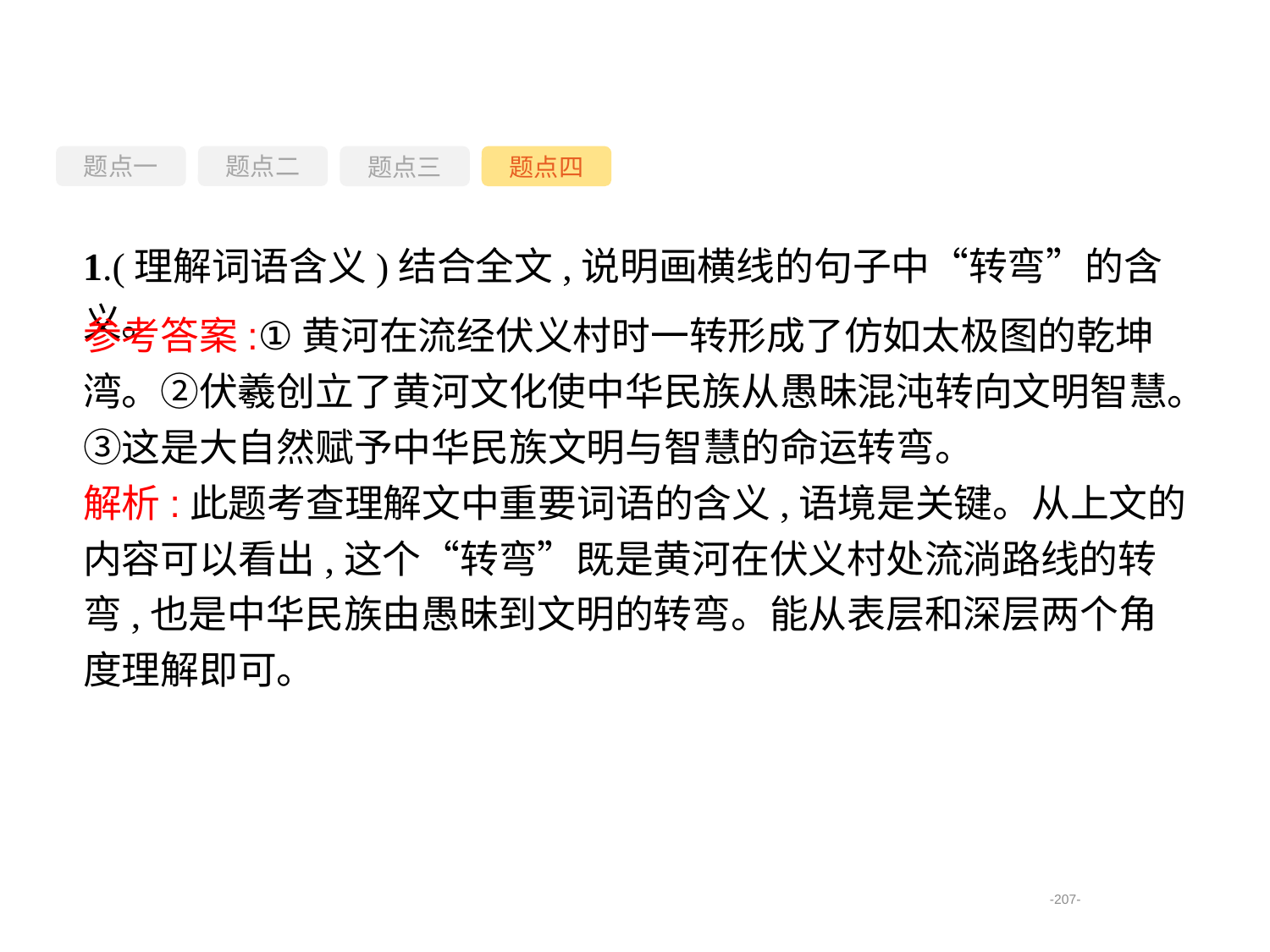

题点一
题点三
题点四
题点二
1.(理解词语含义)结合全文,说明画横线的句子中“转弯”的含义。
参考答案:①黄河在流经伏义村时一转形成了仿如太极图的乾坤湾。②伏羲创立了黄河文化使中华民族从愚昧混沌转向文明智慧。③这是大自然赋予中华民族文明与智慧的命运转弯。
解析:此题考查理解文中重要词语的含义,语境是关键。从上文的内容可以看出,这个“转弯”既是黄河在伏义村处流淌路线的转弯,也是中华民族由愚昧到文明的转弯。能从表层和深层两个角度理解即可。
-207-